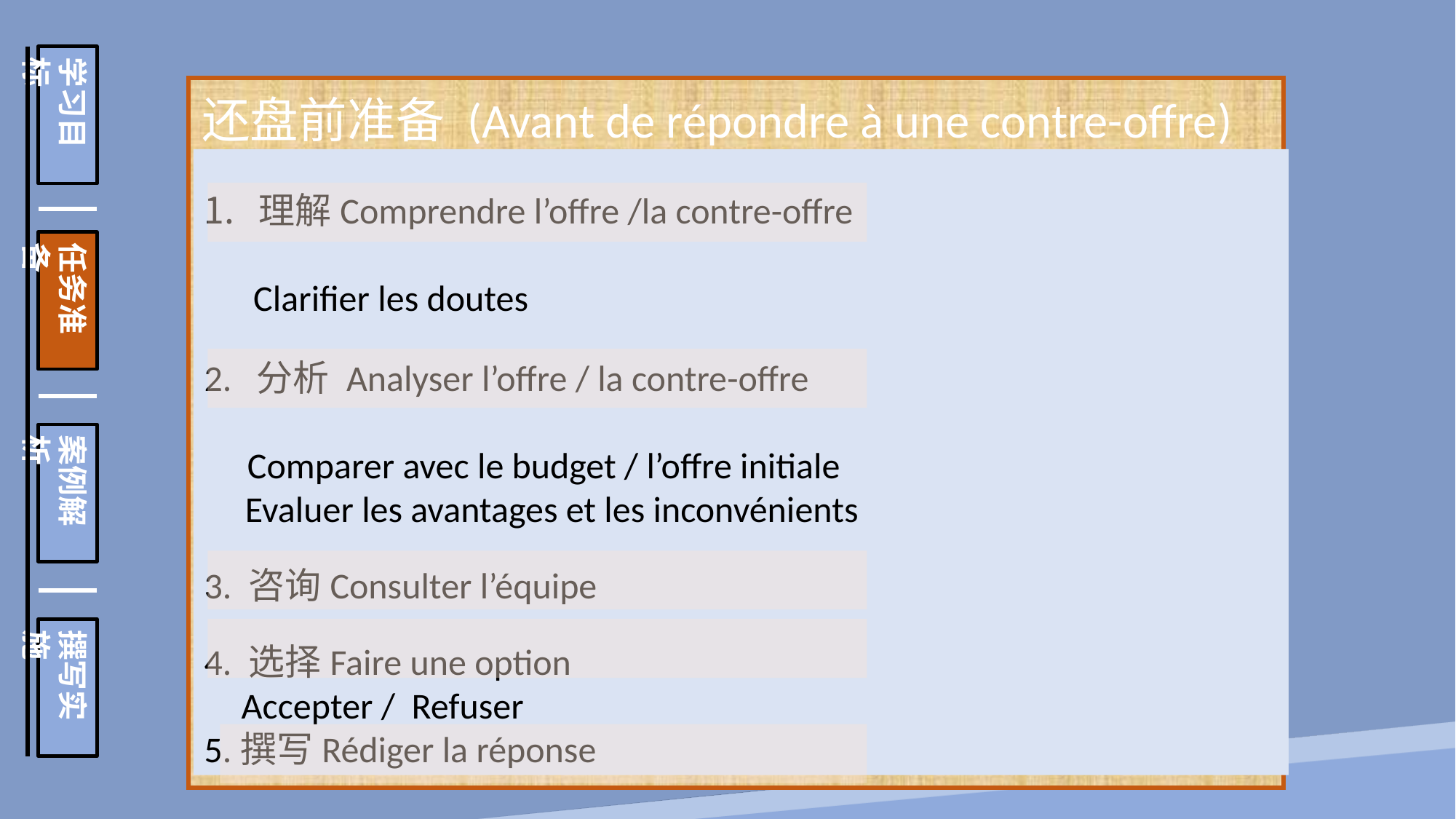

学习目标
任务准备
案例解析
撰写实施

还盘前准备 (Avant de répondre à une contre-offre) faut :

理解Comprendre l’offre /la contre-offre

      Clarifier les doutes

2.  分析 Analyser l’offre / la contre-offre

       Comparer avec le budget / l’offre initiale
     Evaluer les avantages et les inconvénients

3. 咨询Consulter l’équipe

4. 选择Faire une option
      Accepter /  Refuser
5.撰写Rédiger la réponse